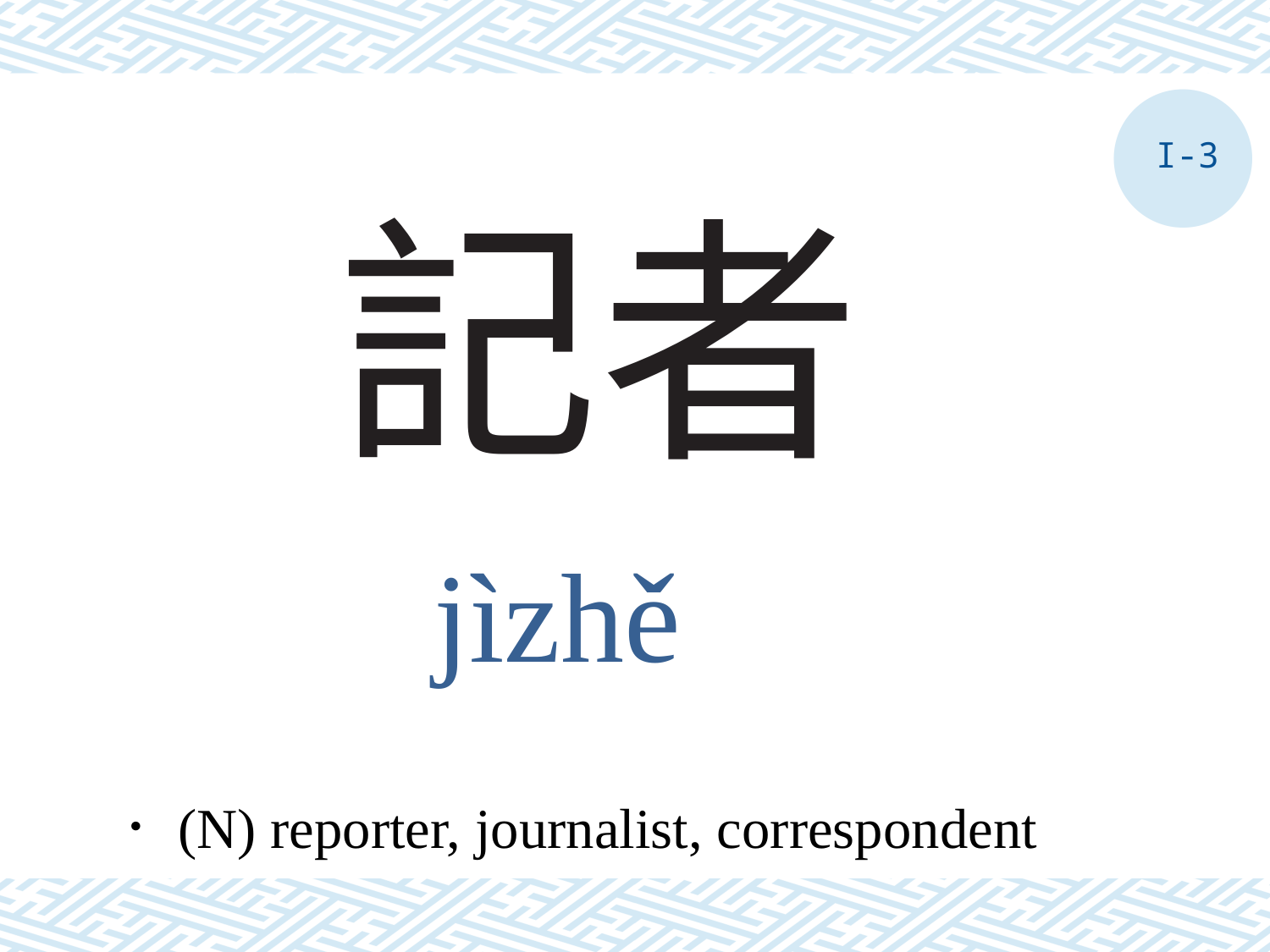

I-3

# 記者
jìzhě
．(N) reporter, journalist, correspondent